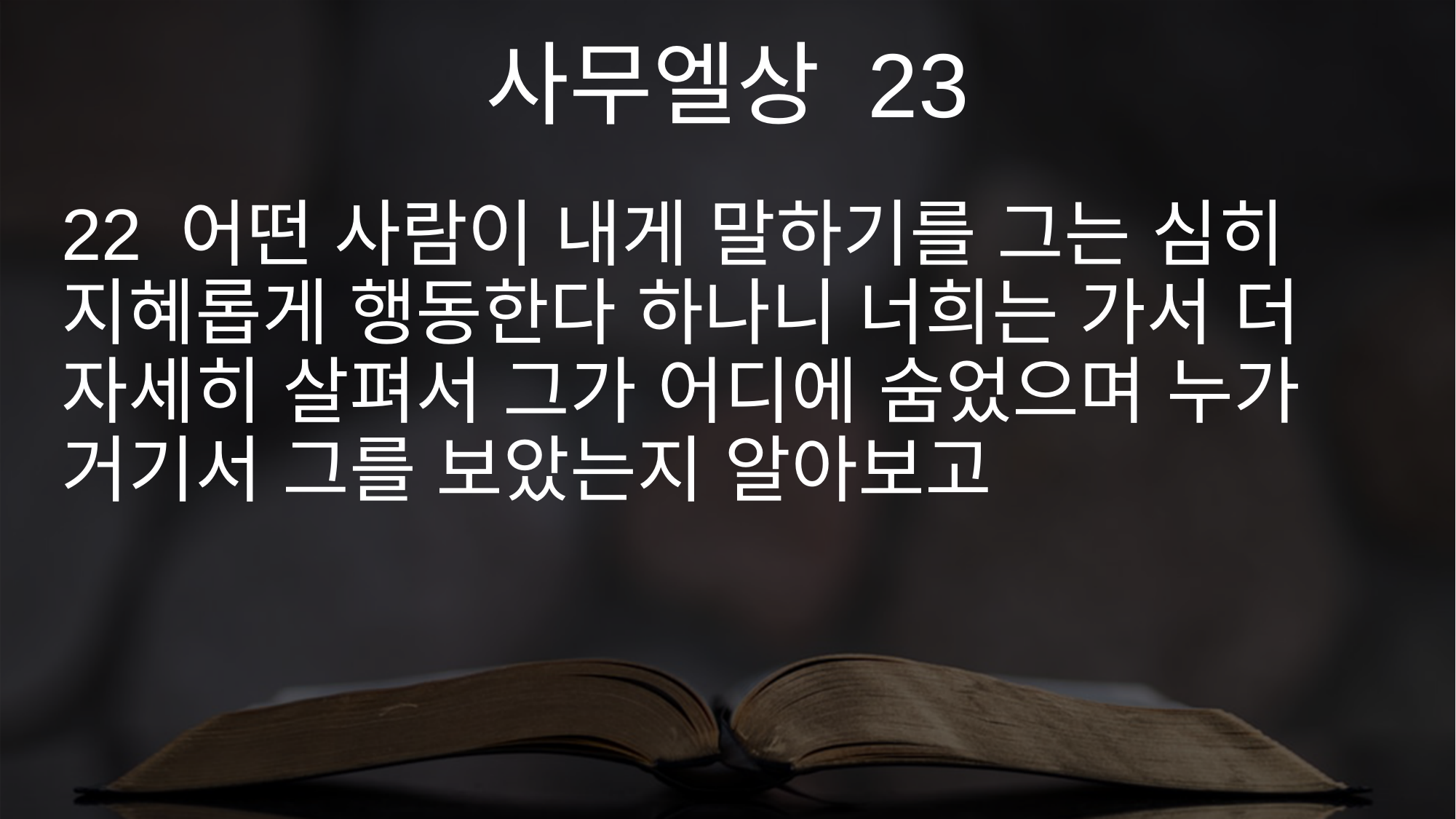

사무엘상 23
22 어떤 사람이 내게 말하기를 그는 심히 지혜롭게 행동한다 하나니 너희는 가서 더 자세히 살펴서 그가 어디에 숨었으며 누가 거기서 그를 보았는지 알아보고